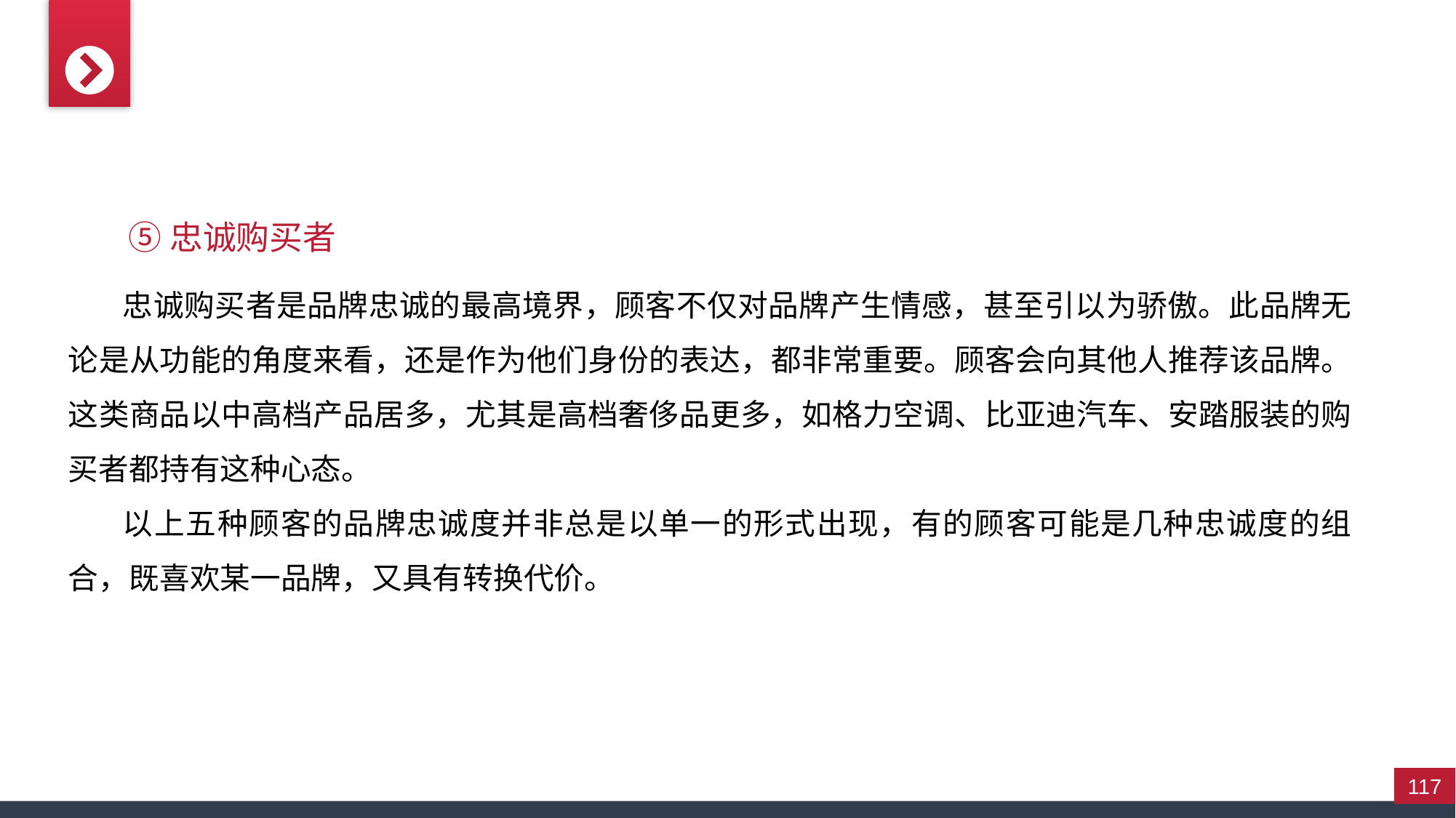

⑤忠诚购买者
忠诚购买者是品牌忠诚的最高境界，顾客不仅对品牌产生情感，甚至引以为骄傲。此品牌无论是从功能的角度来看，还是作为他们身份的表达，都非常重要。顾客会向其他人推荐该品牌。这类商品以中高档产品居多，尤其是高档奢侈品更多，如格力空调、比亚迪汽车、安踏服装的购买者都持有这种心态。
以上五种顾客的品牌忠诚度并非总是以单一的形式出现，有的顾客可能是几种忠诚度的组合，既喜欢某一品牌，又具有转换代价。